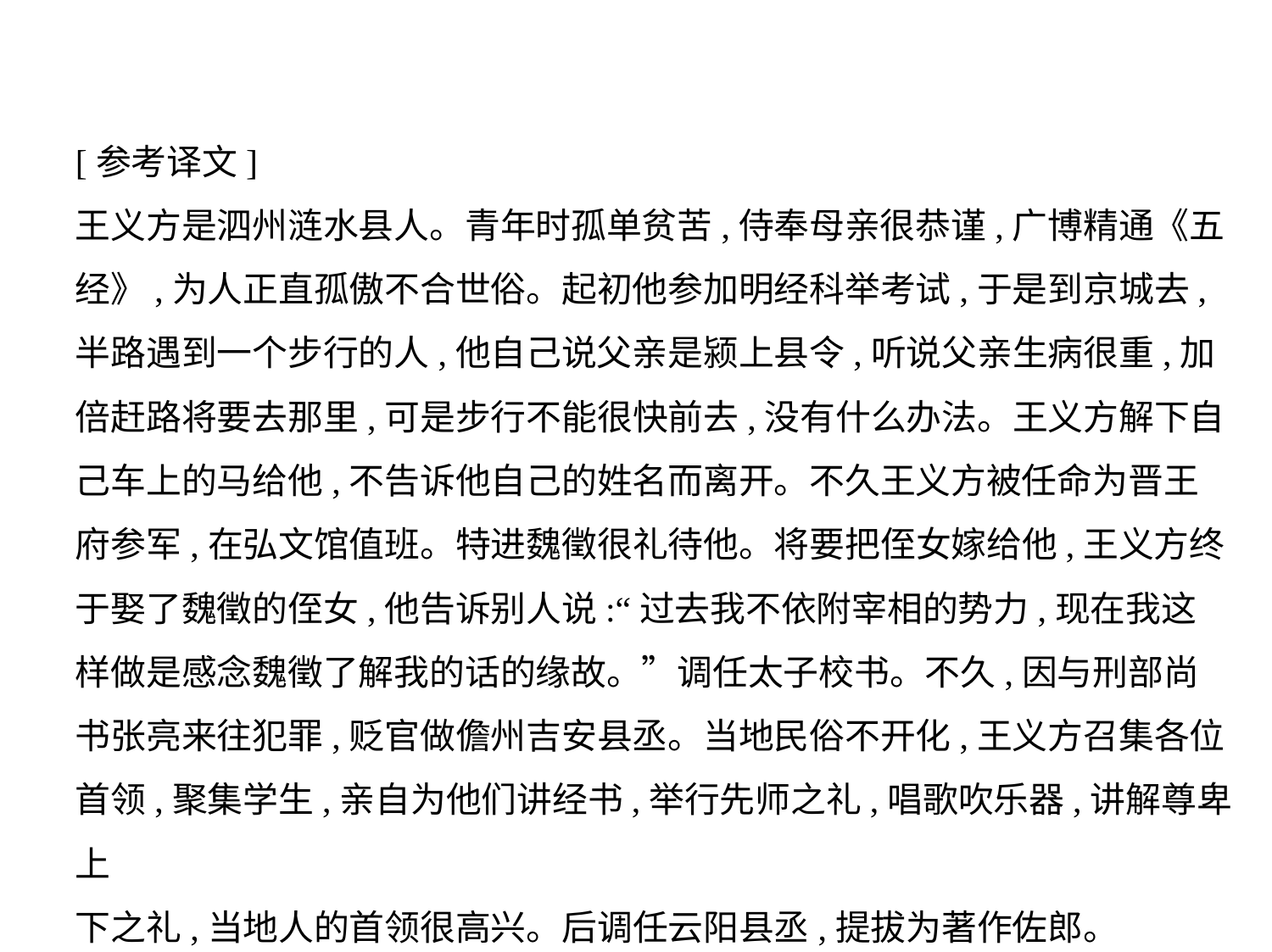

[参考译文]
王义方是泗州涟水县人。青年时孤单贫苦,侍奉母亲很恭谨,广博精通《五
经》,为人正直孤傲不合世俗。起初他参加明经科举考试,于是到京城去,
半路遇到一个步行的人,他自己说父亲是颍上县令,听说父亲生病很重,加
倍赶路将要去那里,可是步行不能很快前去,没有什么办法。王义方解下自
己车上的马给他,不告诉他自己的姓名而离开。不久王义方被任命为晋王
府参军,在弘文馆值班。特进魏徵很礼待他。将要把侄女嫁给他,王义方终
于娶了魏徵的侄女,他告诉别人说:“过去我不依附宰相的势力,现在我这
样做是感念魏徵了解我的话的缘故。”调任太子校书。不久,因与刑部尚
书张亮来往犯罪,贬官做儋州吉安县丞。当地民俗不开化,王义方召集各位
首领,聚集学生,亲自为他们讲经书,举行先师之礼,唱歌吹乐器,讲解尊卑上
下之礼,当地人的首领很高兴。后调任云阳县丞,提拔为著作佐郎。